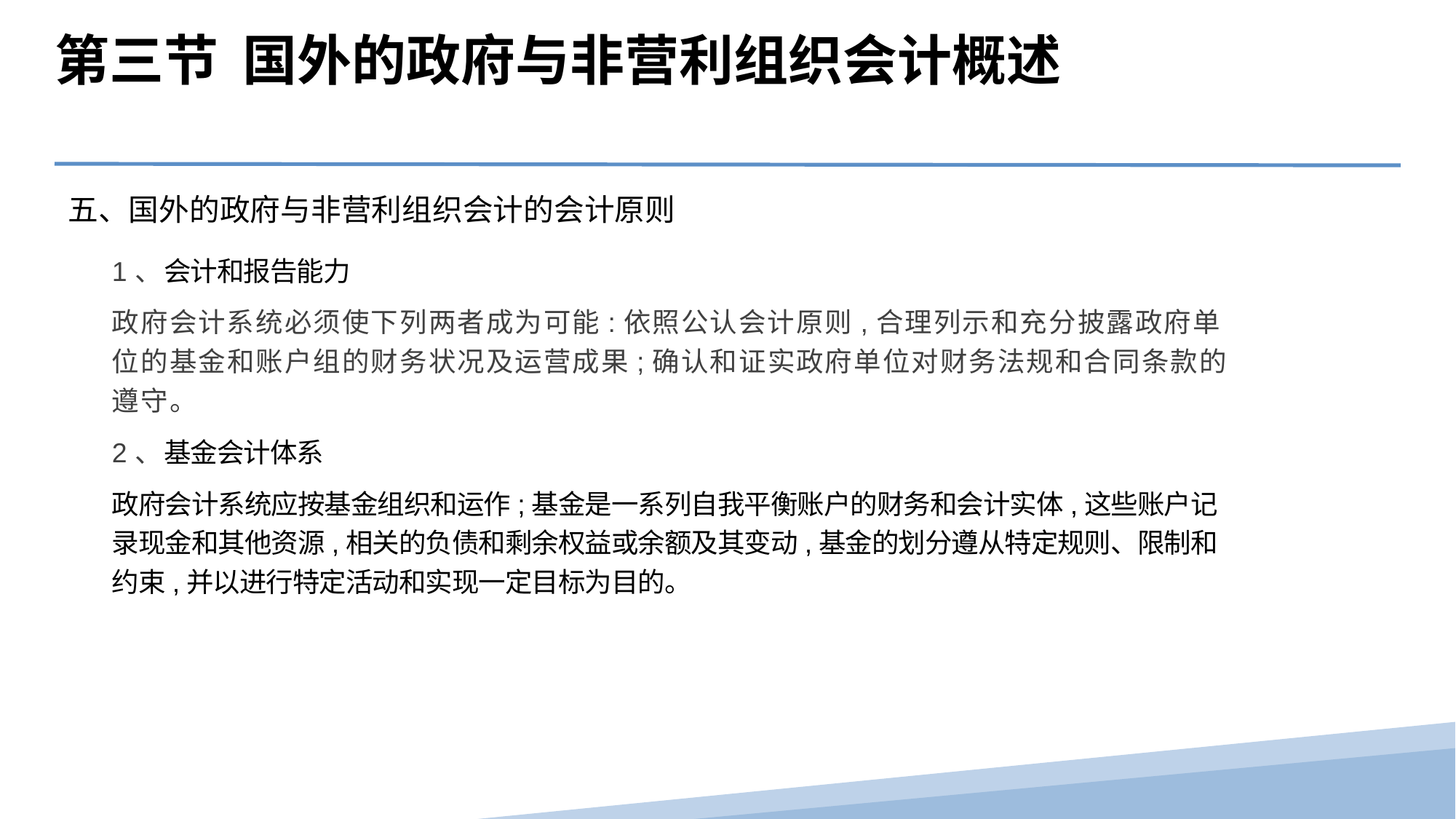

第三节  国外的政府与非营利组织会计概述
五、国外的政府与非营利组织会计的会计原则
1、会计和报告能力
政府会计系统必须使下列两者成为可能:依照公认会计原则,合理列示和充分披露政府单位的基金和账户组的财务状况及运营成果;确认和证实政府单位对财务法规和合同条款的遵守。
2、基金会计体系
政府会计系统应按基金组织和运作;基金是一系列自我平衡账户的财务和会计实体,这些账户记录现金和其他资源,相关的负债和剩余权益或余额及其变动,基金的划分遵从特定规则、限制和约束,并以进行特定活动和实现一定目标为目的。